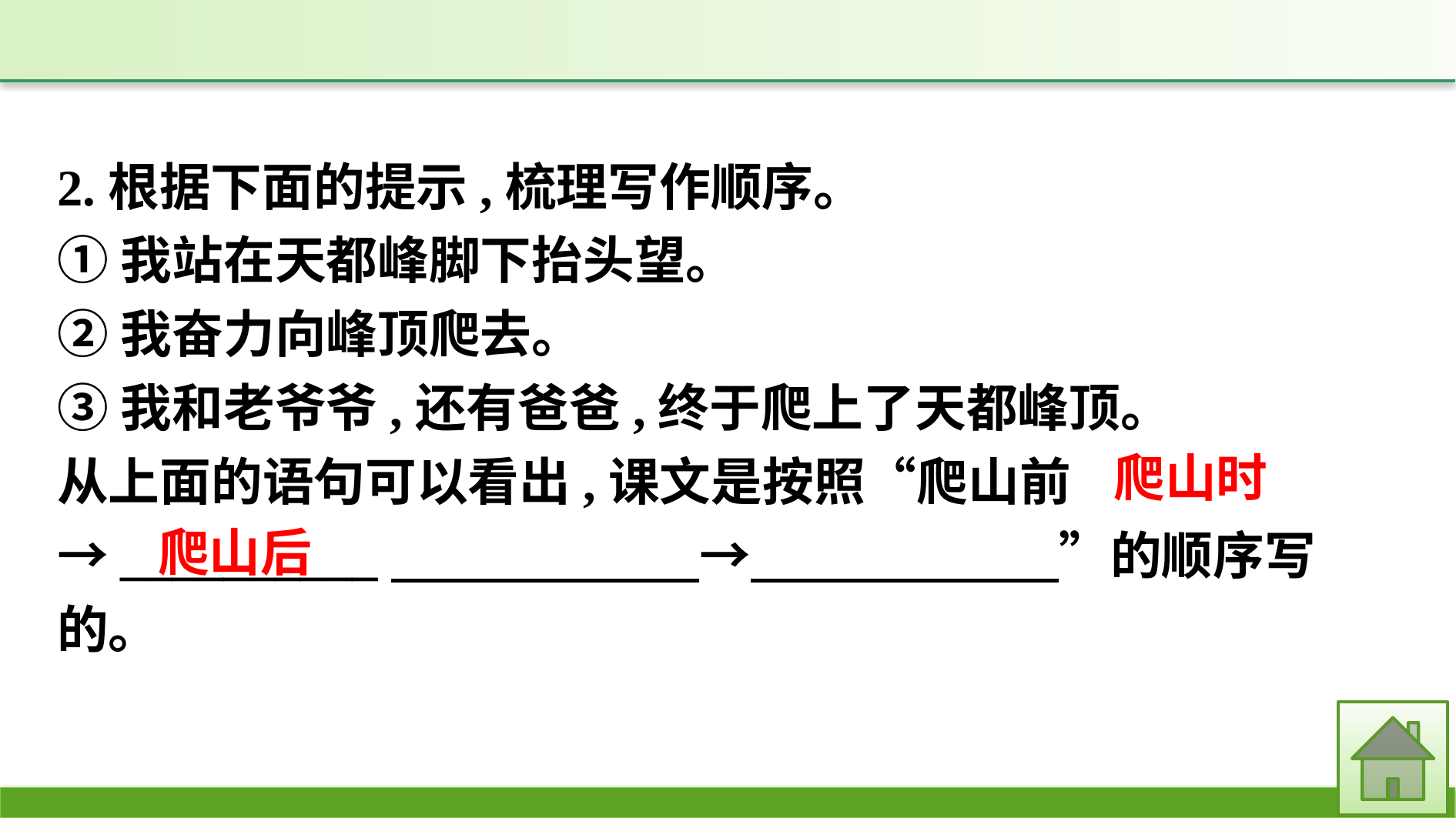

2.根据下面的提示,梳理写作顺序。
①我站在天都峰脚下抬头望。
②我奋力向峰顶爬去。
③我和老爷爷,还有爸爸,终于爬上了天都峰顶。
从上面的语句可以看出,课文是按照“爬山前→__________　　　　　　→　　　　　　”的顺序写的。
爬山时
爬山后